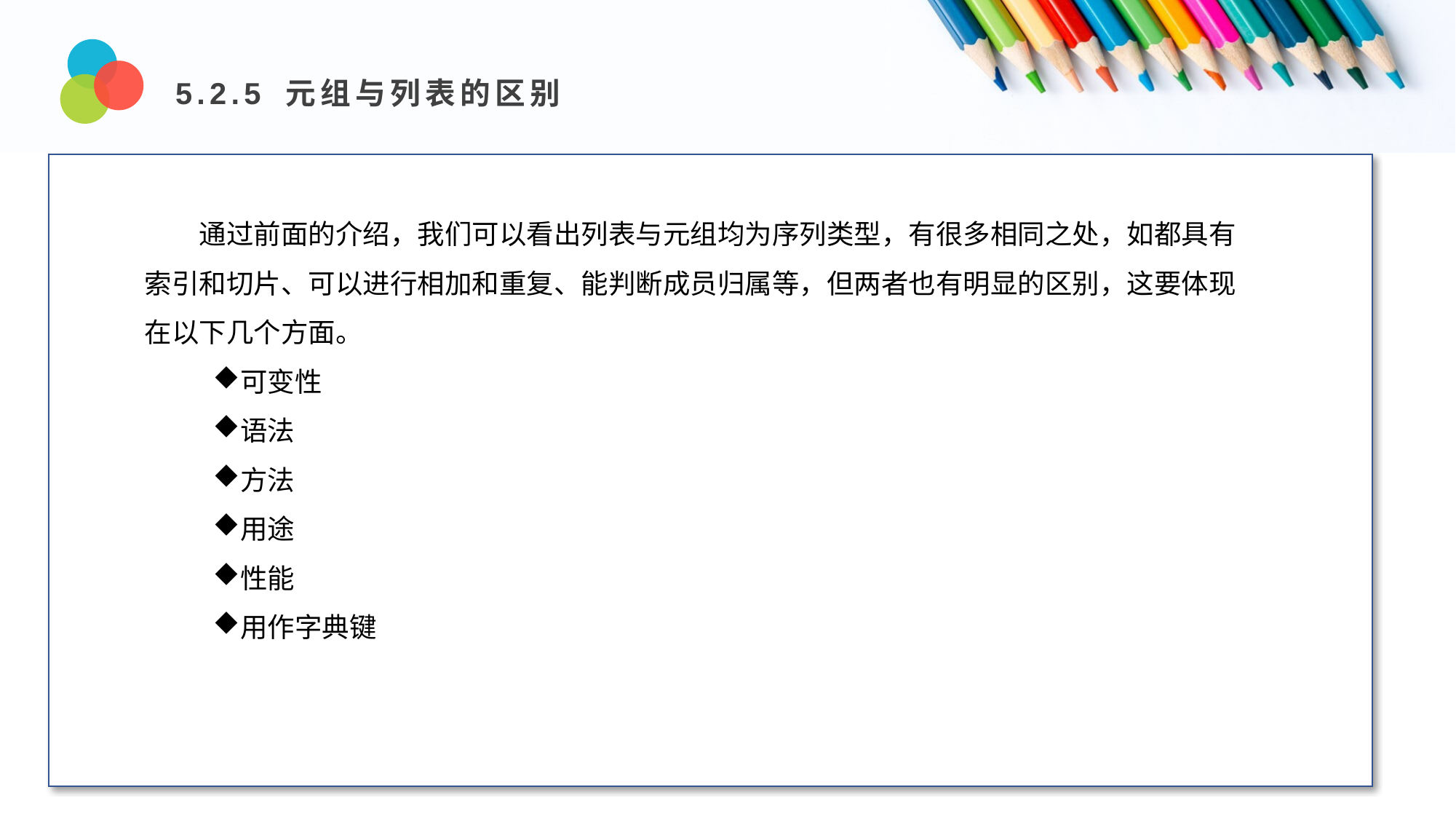

5.2.5 元组与列表的区别
Design and Production
通过前面的介绍，我们可以看出列表与元组均为序列类型，有很多相同之处，如都具有索引和切片、可以进行相加和重复、能判断成员归属等，但两者也有明显的区别，这要体现在以下几个方面。
可变性
语法
方法
用途
性能
用作字典键